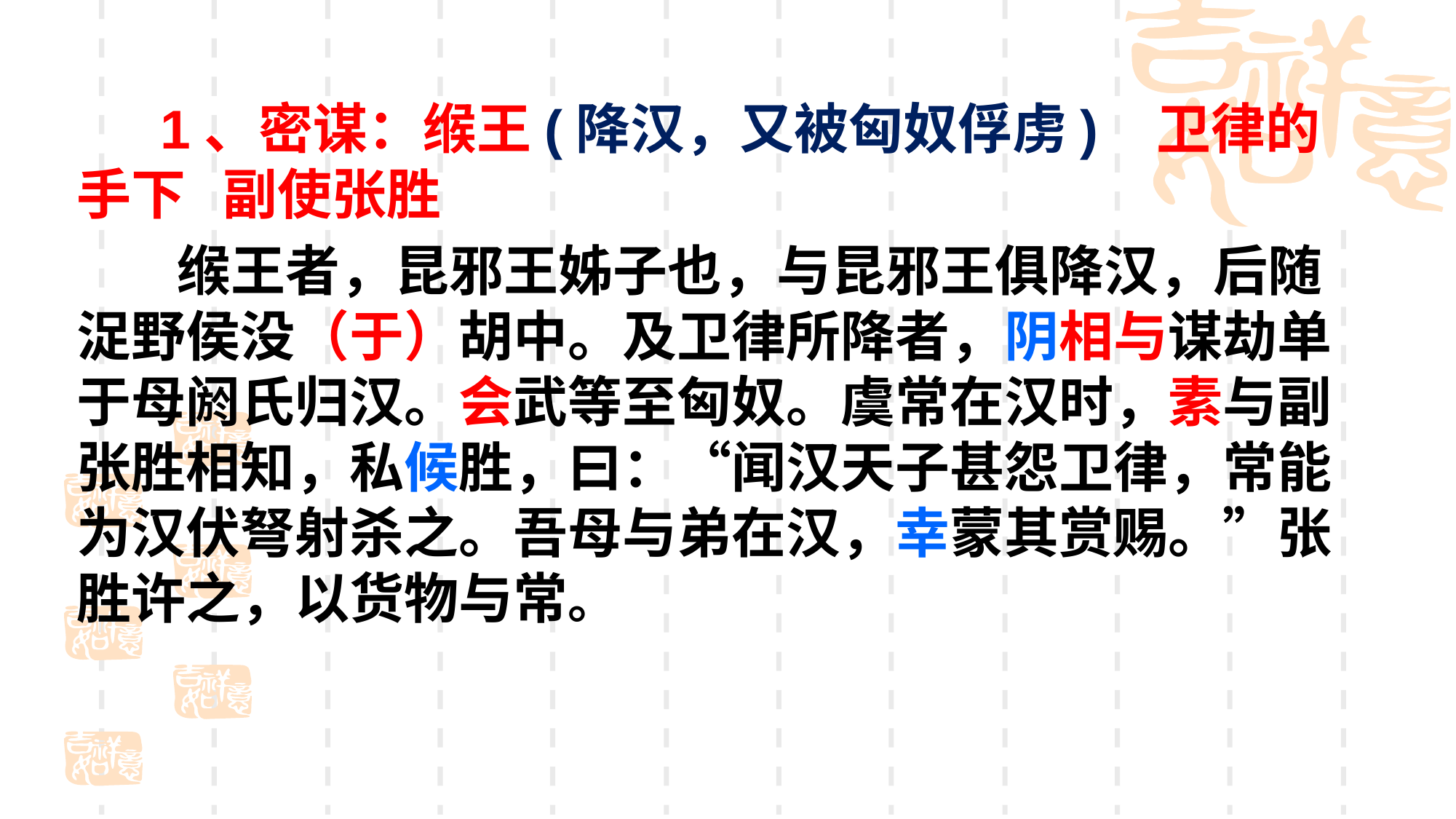

1、密谋：缑王(降汉，又被匈奴俘虏)   卫律的手下   副使张胜
       缑王者，昆邪王姊子也，与昆邪王俱降汉，后随浞野侯没（于）胡中。及卫律所降者，阴相与谋劫单于母阏氏归汉。会武等至匈奴。虞常在汉时，素与副张胜相知，私候胜，曰：“闻汉天子甚怨卫律，常能为汉伏弩射杀之。吾母与弟在汉，幸蒙其赏赐。”张胜许之，以货物与常。